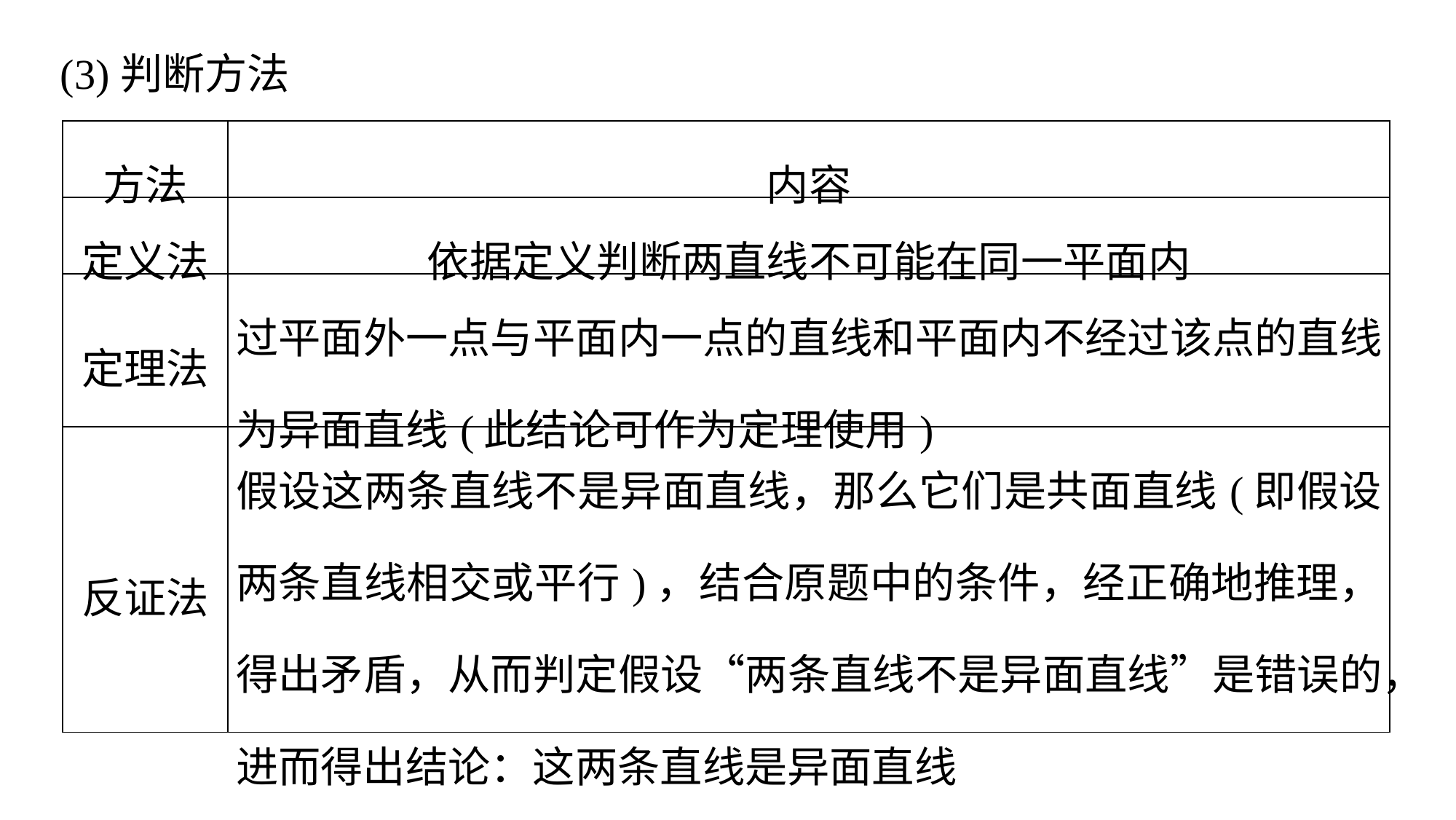

(3)判断方法
| 方法 | 内容 |
| --- | --- |
| 定义法 | 依据定义判断两直线不可能在同一平面内 |
| 定理法 | 过平面外一点与平面内一点的直线和平面内不经过该点的直线为异面直线(此结论可作为定理使用) |
| 反证法 | 假设这两条直线不是异面直线，那么它们是共面直线(即假设两条直线相交或平行)，结合原题中的条件，经正确地推理，得出矛盾，从而判定假设“两条直线不是异面直线”是错误的，进而得出结论：这两条直线是异面直线 |